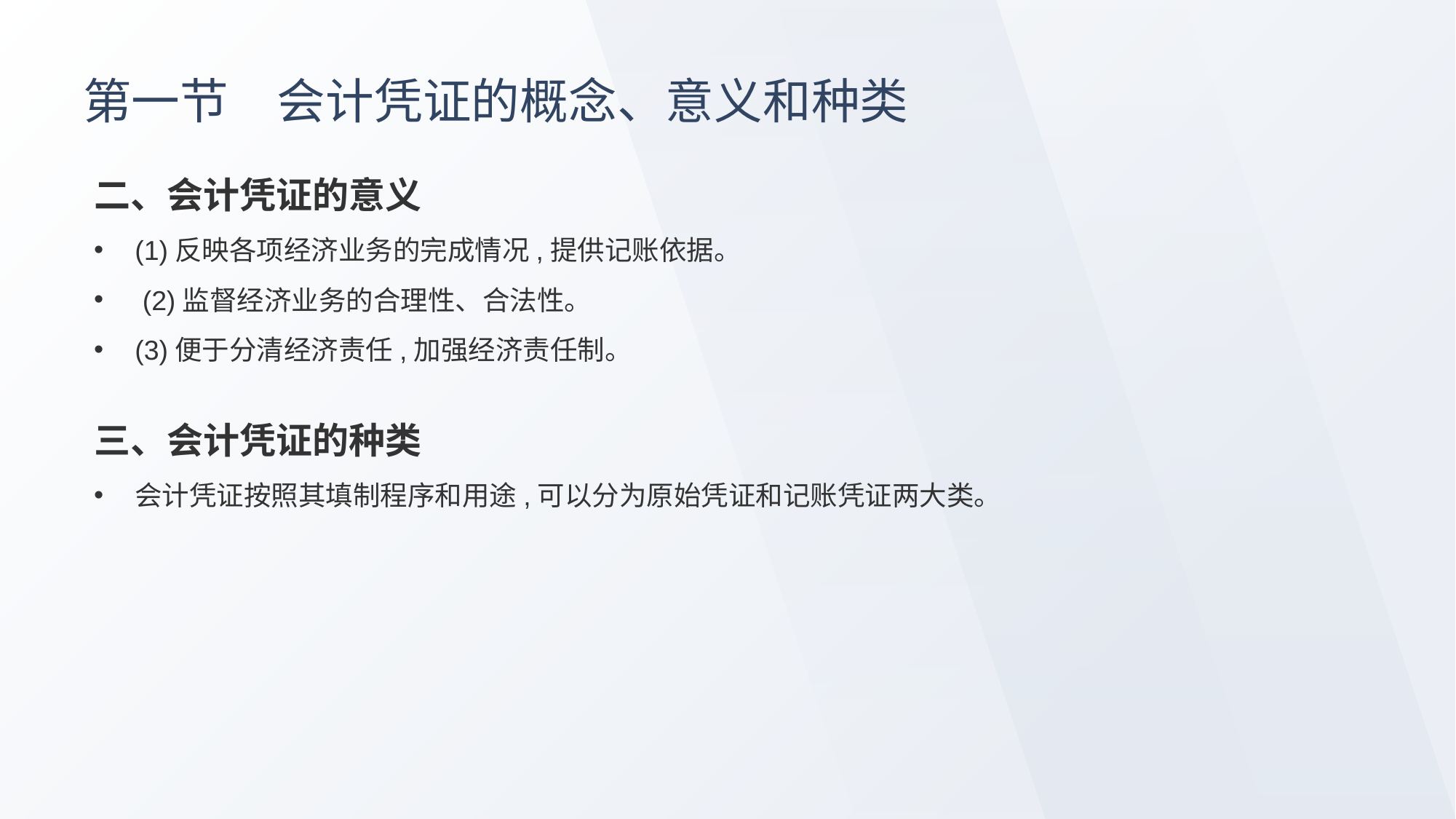

# 第一节　会计凭证的概念、意义和种类
二、会计凭证的意义
(1)反映各项经济业务的完成情况,提供记账依据。
 (2)监督经济业务的合理性、合法性。
(3)便于分清经济责任,加强经济责任制。

三、会计凭证的种类
会计凭证按照其填制程序和用途,可以分为原始凭证和记账凭证两大类。